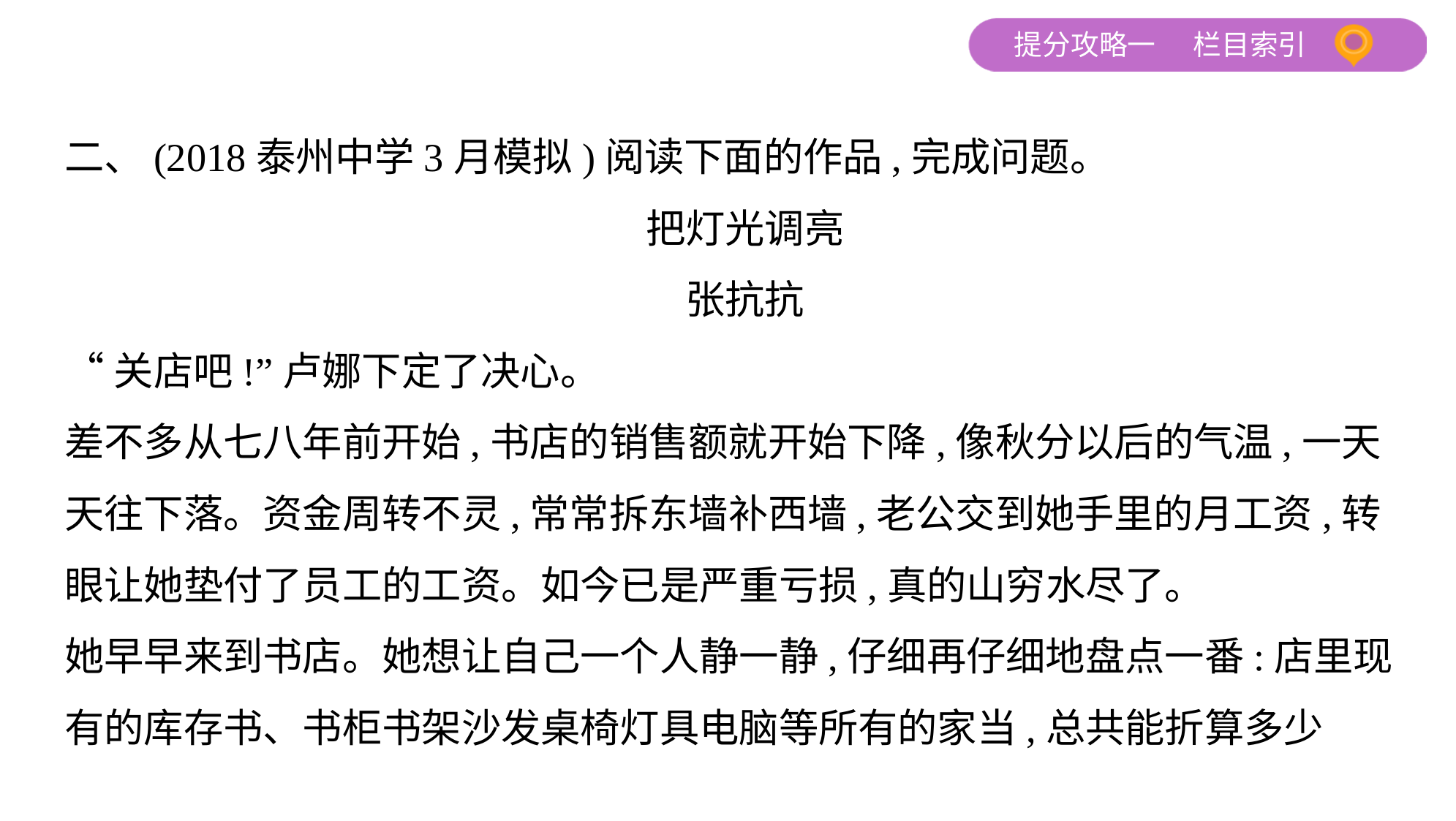

二、(2018泰州中学3月模拟)阅读下面的作品,完成问题。
把灯光调亮
张抗抗
“关店吧!”卢娜下定了决心。
差不多从七八年前开始,书店的销售额就开始下降,像秋分以后的气温,一天
天往下落。资金周转不灵,常常拆东墙补西墙,老公交到她手里的月工资,转
眼让她垫付了员工的工资。如今已是严重亏损,真的山穷水尽了。
她早早来到书店。她想让自己一个人静一静,仔细再仔细地盘点一番:店里现
有的库存书、书柜书架沙发桌椅灯具电脑等所有的家当,总共能折算多少